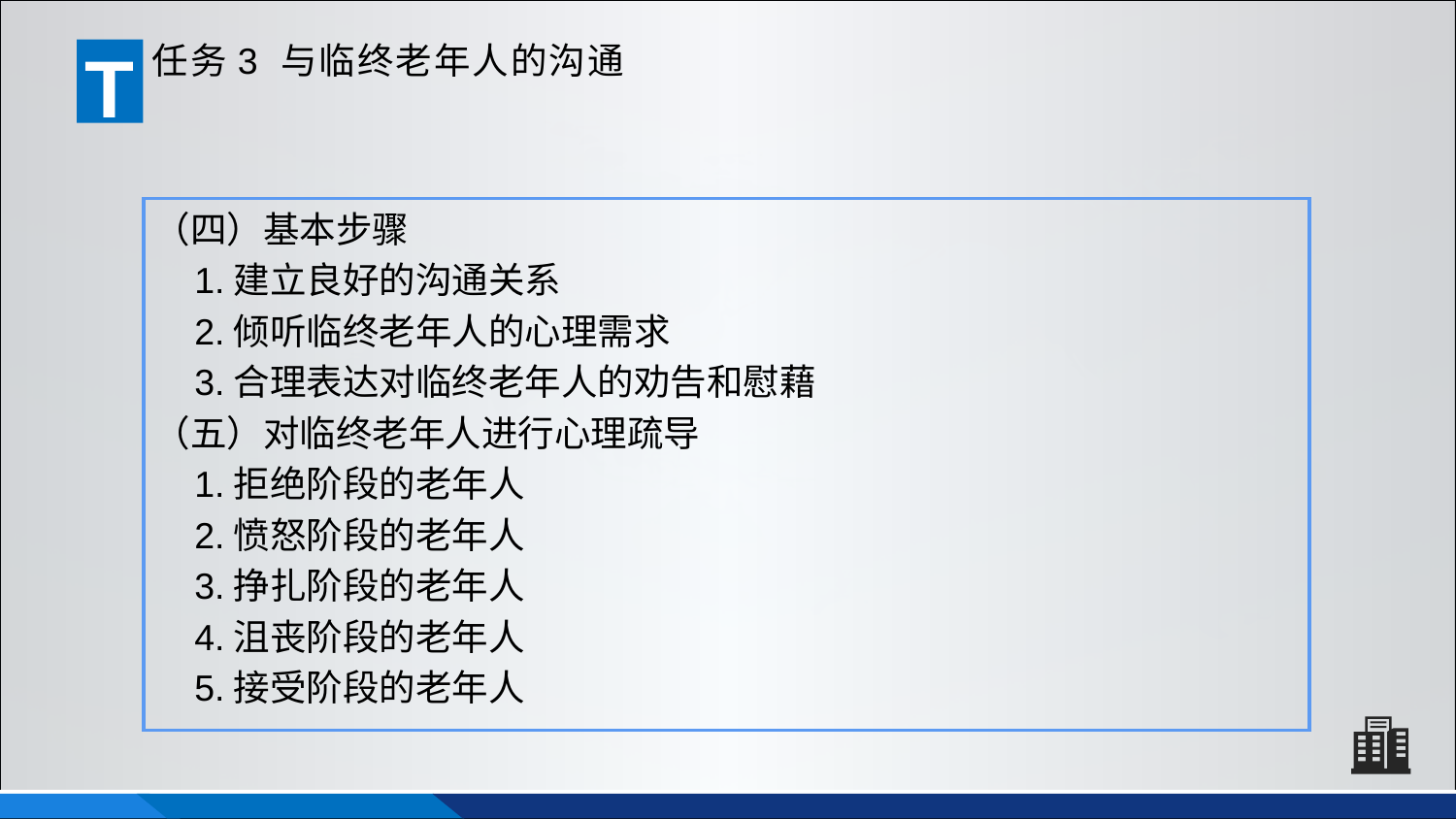

T
任务3 与临终老年人的沟通

（四）基本步骤
    1.建立良好的沟通关系
    2.倾听临终老年人的心理需求
    3.合理表达对临终老年人的劝告和慰藉
（五）对临终老年人进行心理疏导
    1.拒绝阶段的老年人
    2.愤怒阶段的老年人
    3.挣扎阶段的老年人
    4.沮丧阶段的老年人
    5.接受阶段的老年人